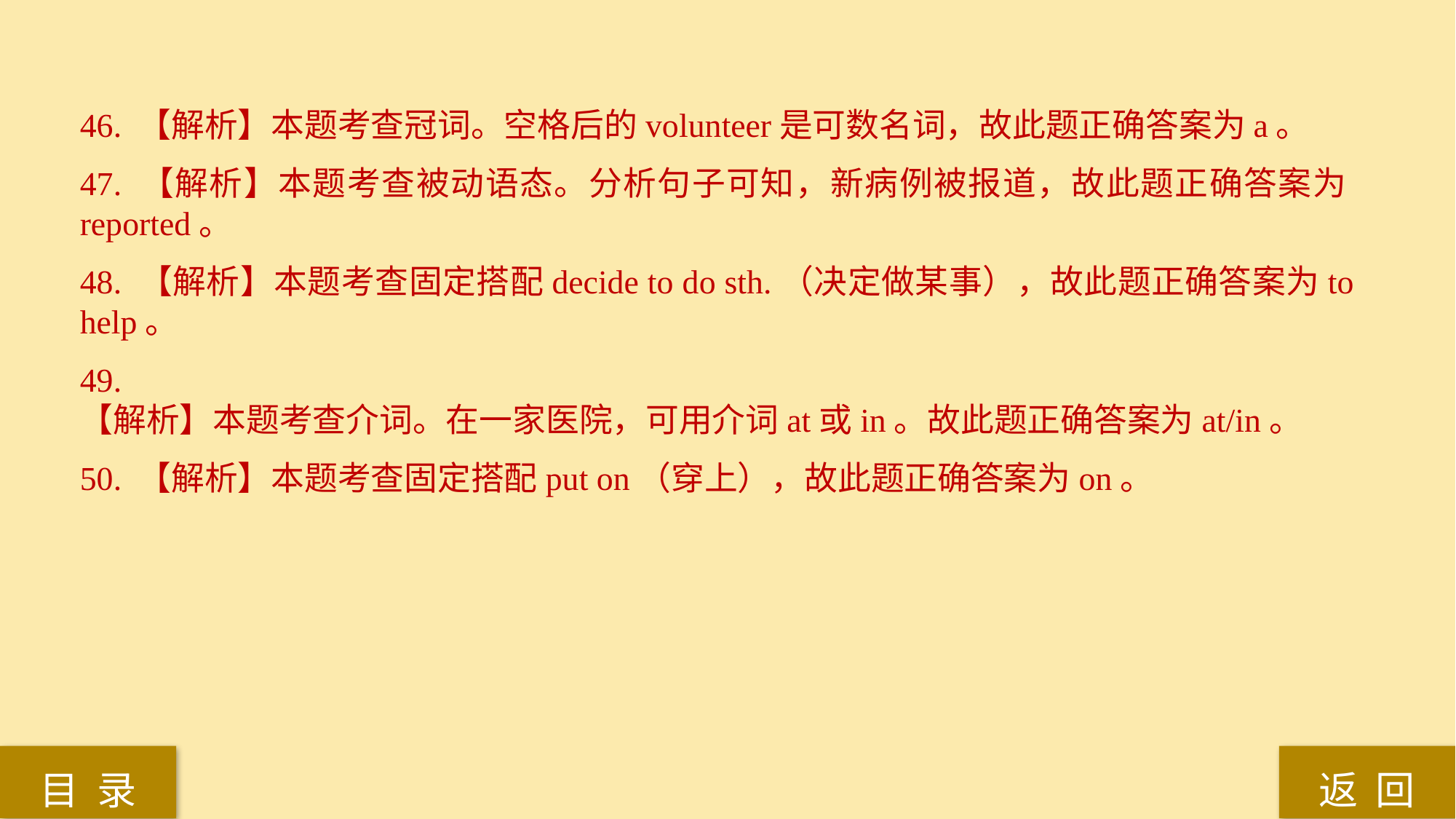

46. 【解析】本题考查冠词。空格后的volunteer是可数名词，故此题正确答案为a。
47. 【解析】本题考查被动语态。分析句子可知，新病例被报道，故此题正确答案为reported。
48. 【解析】本题考查固定搭配decide to do sth.（决定做某事），故此题正确答案为to help。
49. 【解析】本题考查介词。在一家医院，可用介词at或in。故此题正确答案为at/in。
50. 【解析】本题考查固定搭配put on（穿上），故此题正确答案为on。
返  回